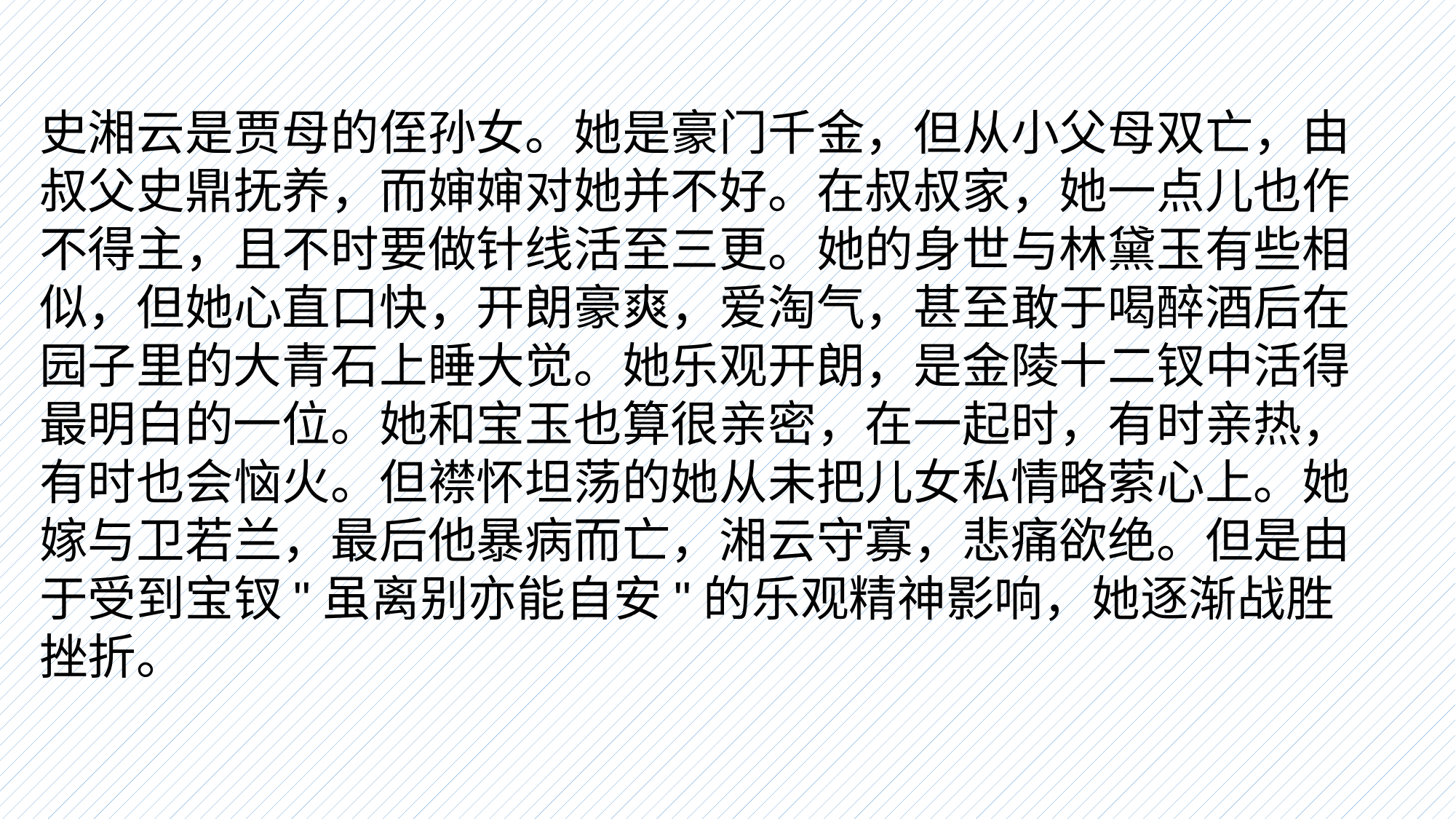

史湘云是贾母的侄孙女。她是豪门千金，但从小父母双亡，由叔父史鼎抚养，而婶婶对她并不好。在叔叔家，她一点儿也作不得主，且不时要做针线活至三更。她的身世与林黛玉有些相似，但她心直口快，开朗豪爽，爱淘气，甚至敢于喝醉酒后在园子里的大青石上睡大觉。她乐观开朗，是金陵十二钗中活得最明白的一位。她和宝玉也算很亲密，在一起时，有时亲热，有时也会恼火。但襟怀坦荡的她从未把儿女私情略萦心上。她嫁与卫若兰，最后他暴病而亡，湘云守寡，悲痛欲绝。但是由于受到宝钗"虽离别亦能自安"的乐观精神影响，她逐渐战胜挫折。